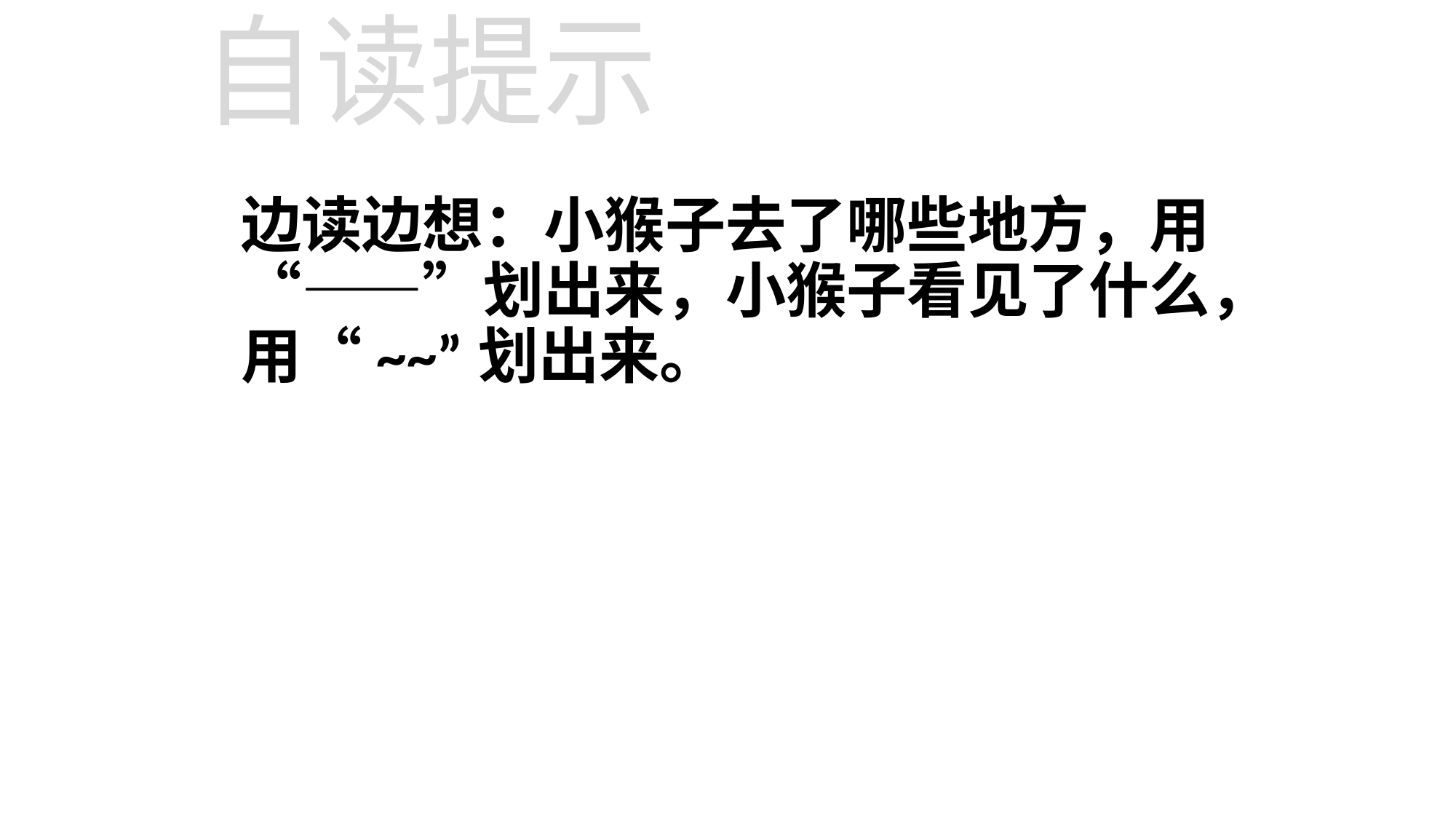

自读提示
边读边想：小猴子去了哪些地方，用“——”划出来，小猴子看见了什么，用“~~”划出来。